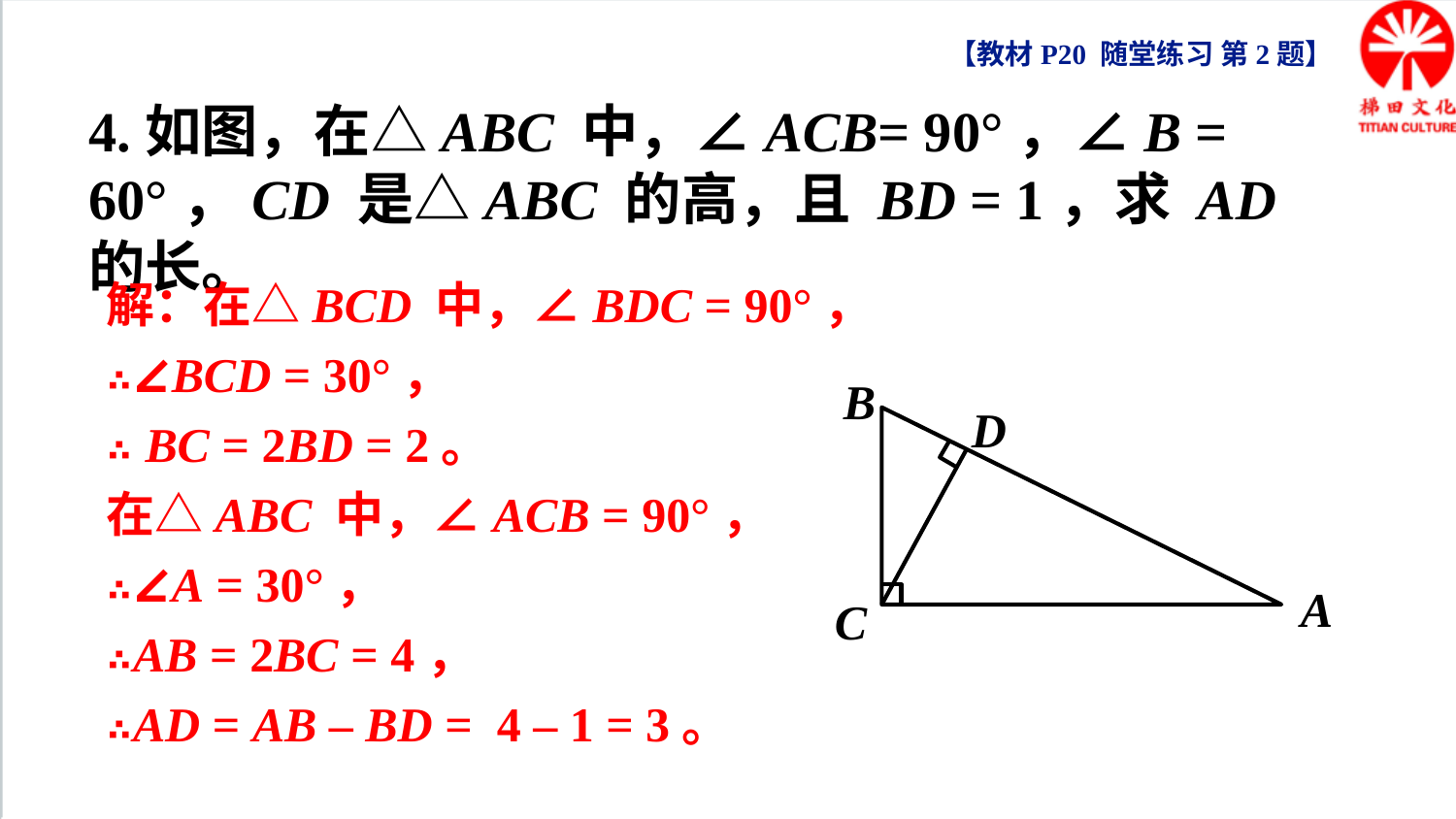

【教材P20 随堂练习 第2题】
4.如图，在△ABC 中，∠ACB= 90°，∠B = 60°，CD 是△ABC 的高，且 BD = 1，求 AD 的长。
解：在△BCD 中，∠BDC = 90°，
∴∠BCD = 30°，
∴ BC = 2BD = 2。
在△ABC 中，∠ACB = 90°，
∴∠A = 30°，
∴AB = 2BC = 4，
∴AD = AB – BD =  4 – 1 = 3。
B
D

A
C